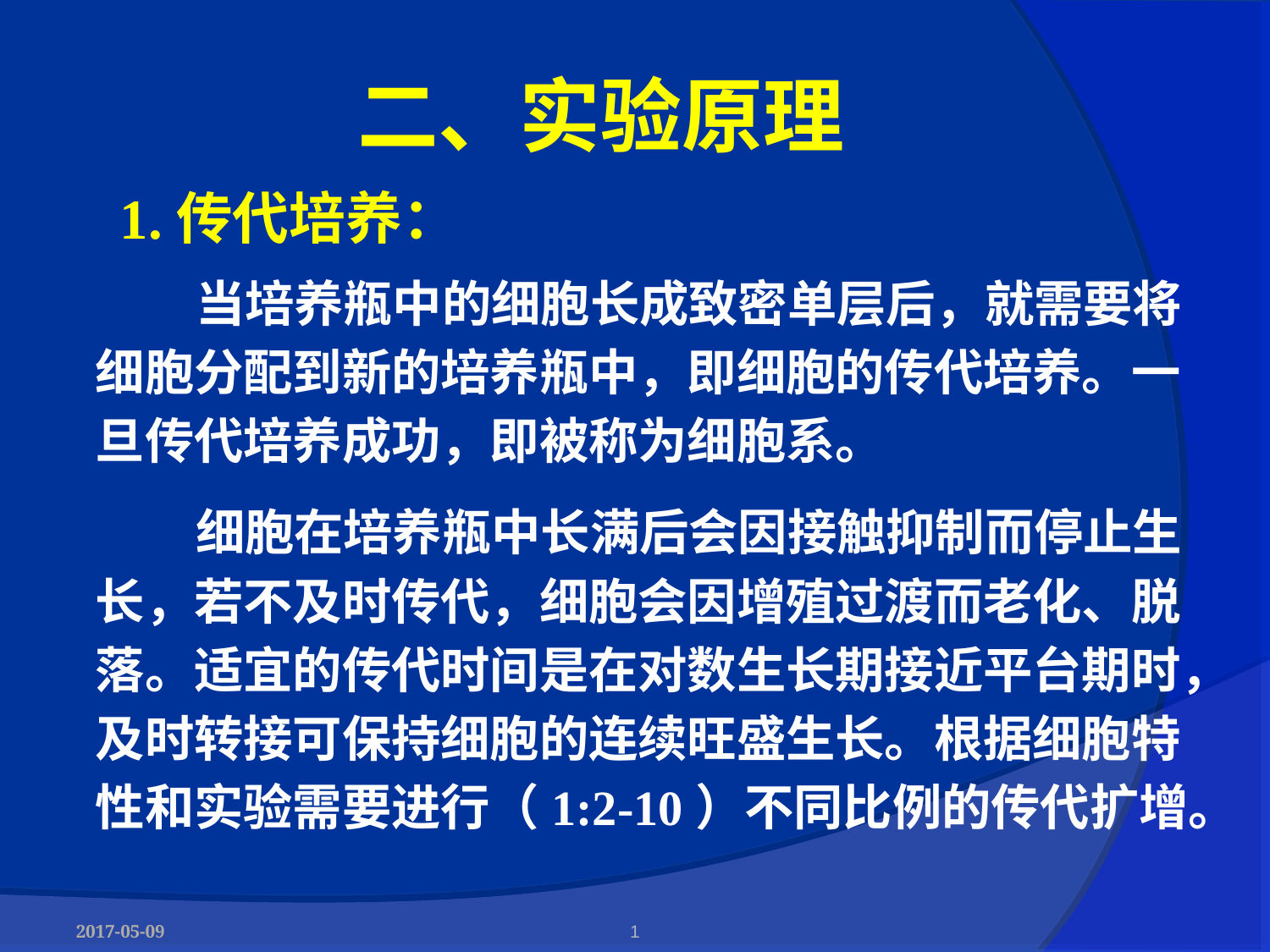

二、实验原理
  1.传代培养：
当培养瓶中的细胞长成致密单层后，就需要将细胞分配到新的培养瓶中，即细胞的传代培养。一旦传代培养成功，即被称为细胞系。
细胞在培养瓶中长满后会因接触抑制而停止生长，若不及时传代，细胞会因增殖过渡而老化、脱落。适宜的传代时间是在对数生长期接近平台期时，及时转接可保持细胞的连续旺盛生长。根据细胞特性和实验需要进行（1:2-10）不同比例的传代扩增。
2017-05-09
1